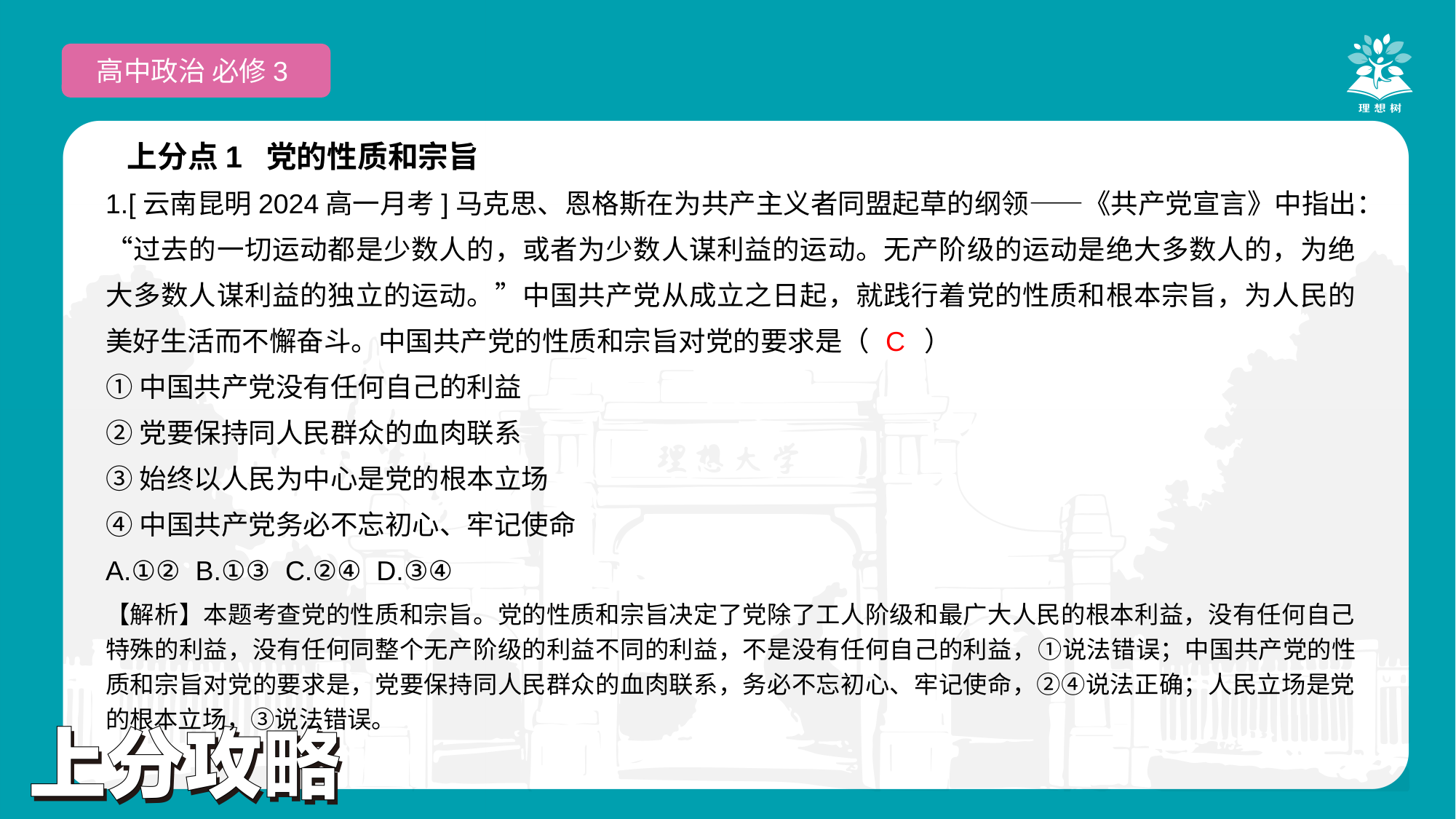

高中政治 必修3
上分点1  党的性质和宗旨
1.[云南昆明2024高一月考]马克思、恩格斯在为共产主义者同盟起草的纲领——《共产党宣言》中指出：“过去的一切运动都是少数人的，或者为少数人谋利益的运动。无产阶级的运动是绝大多数人的，为绝大多数人谋利益的独立的运动。”中国共产党从成立之日起，就践行着党的性质和根本宗旨，为人民的美好生活而不懈奋斗。中国共产党的性质和宗旨对党的要求是（　　）
①中国共产党没有任何自己的利益
②党要保持同人民群众的血肉联系
③始终以人民为中心是党的根本立场
④中国共产党务必不忘初心、牢记使命
A.①②  B.①③  C.②④  D.③④
 C
【解析】本题考查党的性质和宗旨。党的性质和宗旨决定了党除了工人阶级和最广大人民的根本利益，没有任何自己特殊的利益，没有任何同整个无产阶级的利益不同的利益，不是没有任何自己的利益，①说法错误；中国共产党的性质和宗旨对党的要求是，党要保持同人民群众的血肉联系，务必不忘初心、牢记使命，②④说法正确；人民立场是党的根本立场，③说法错误。